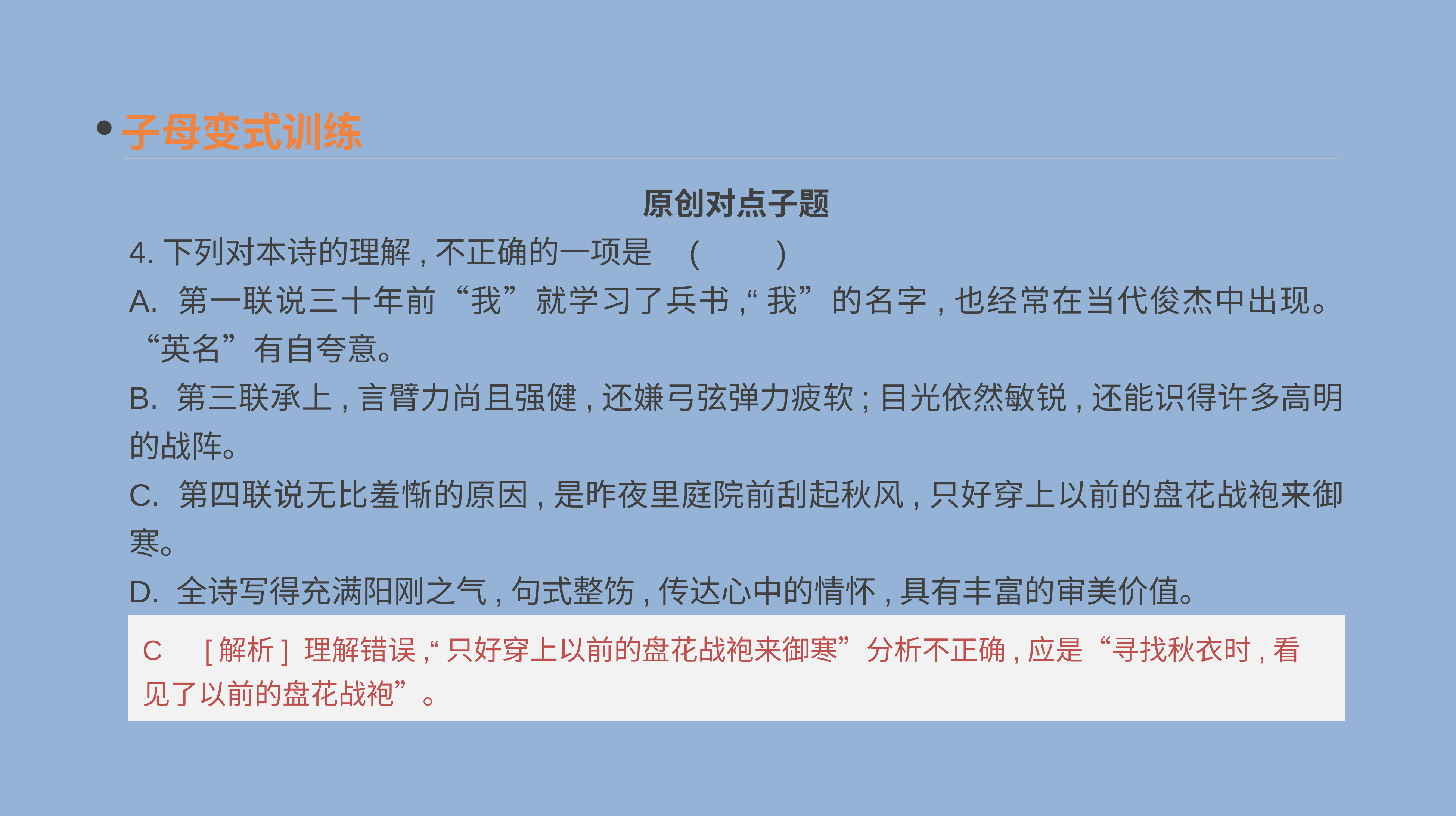

子母变式训练

　原创对点子题
4.下列对本诗的理解,不正确的一项是	(　　)
A. 第一联说三十年前“我”就学习了兵书,“我”的名字,也经常在当代俊杰中出现。“英名”有自夸意。
B. 第三联承上,言臂力尚且强健,还嫌弓弦弹力疲软;目光依然敏锐,还能识得许多高明的战阵。
C. 第四联说无比羞惭的原因,是昨夜里庭院前刮起秋风,只好穿上以前的盘花战袍来御寒。
D. 全诗写得充满阳刚之气,句式整饬,传达心中的情怀,具有丰富的审美价值。

C　[解析] 理解错误,“只好穿上以前的盘花战袍来御寒”分析不正确,应是“寻找秋衣时,看见了以前的盘花战袍”。